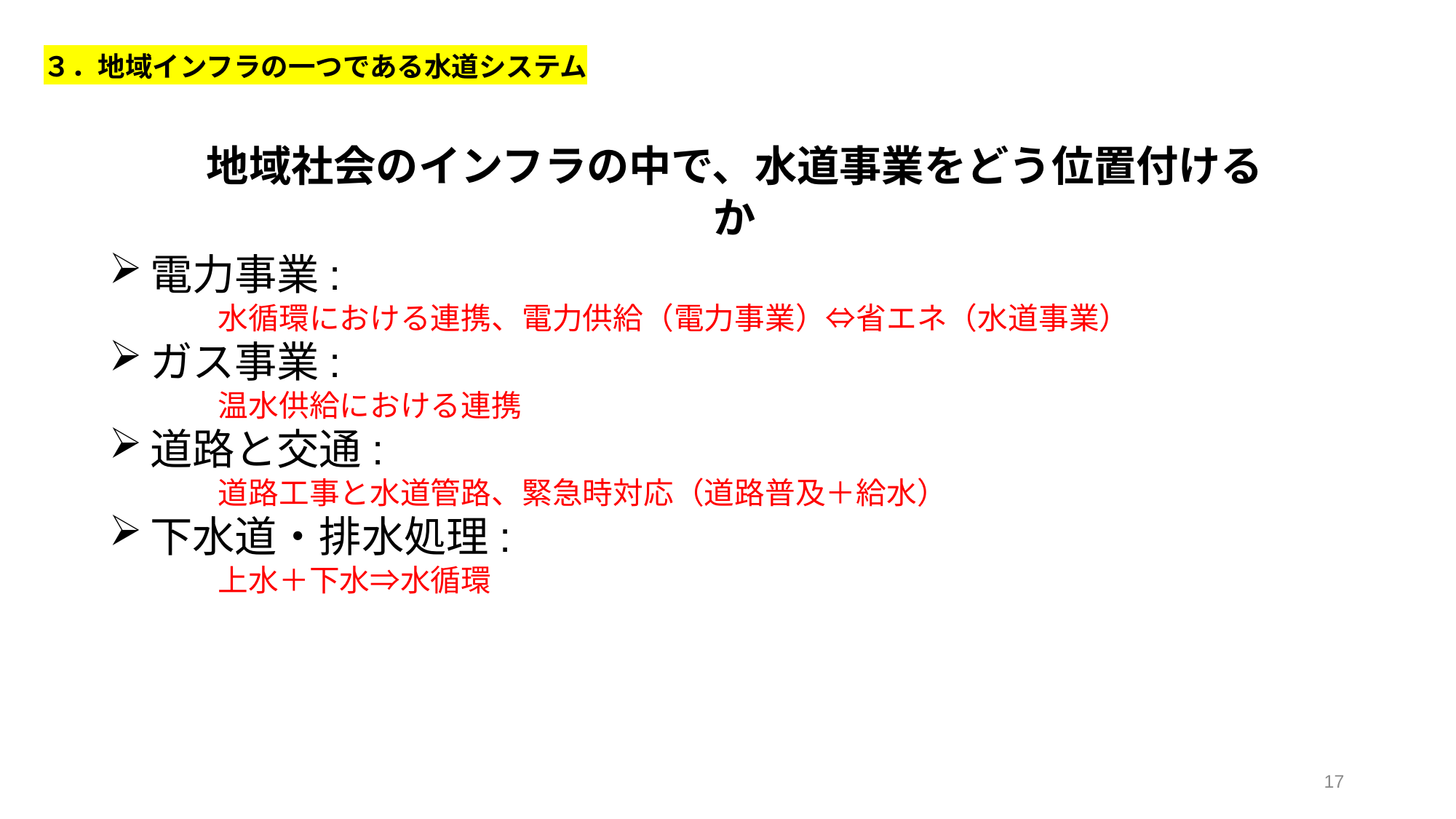

３．地域インフラの一つである水道システム
地域社会のインフラの中で、水道事業をどう位置付けるか
電力事業:
	水循環における連携、電力供給（電力事業）⇔省エネ（水道事業）
ガス事業:
	温水供給における連携
道路と交通:
	道路工事と水道管路、緊急時対応（道路普及＋給水）
下水道・排水処理:
	上水＋下水⇒水循環
17